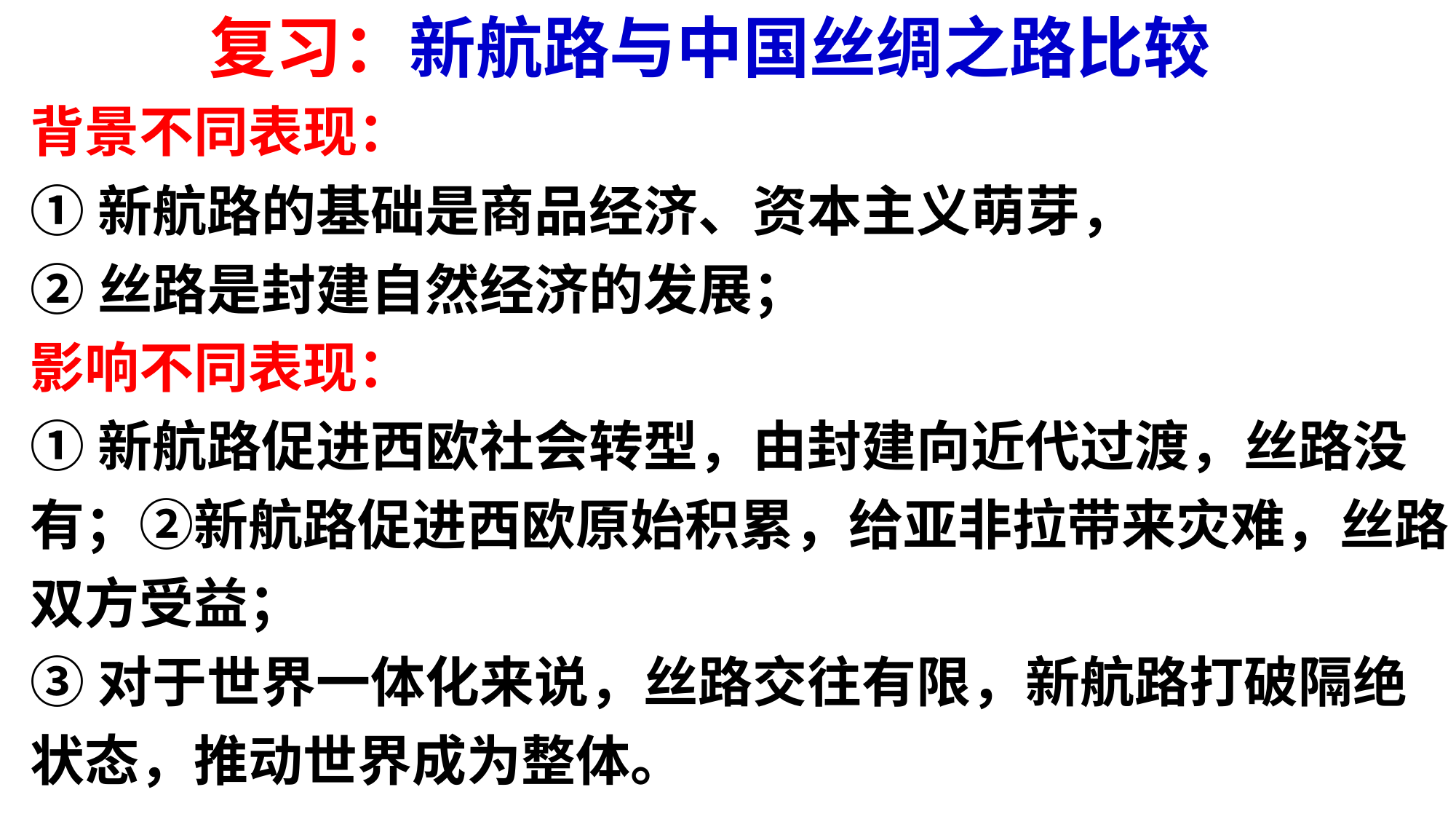

复习：新航路与中国丝绸之路比较
背景不同表现：
①新航路的基础是商品经济、资本主义萌芽，
②丝路是封建自然经济的发展；
影响不同表现：
①新航路促进西欧社会转型，由封建向近代过渡，丝路没有；②新航路促进西欧原始积累，给亚非拉带来灾难，丝路双方受益；
③对于世界一体化来说，丝路交往有限，新航路打破隔绝状态，推动世界成为整体。